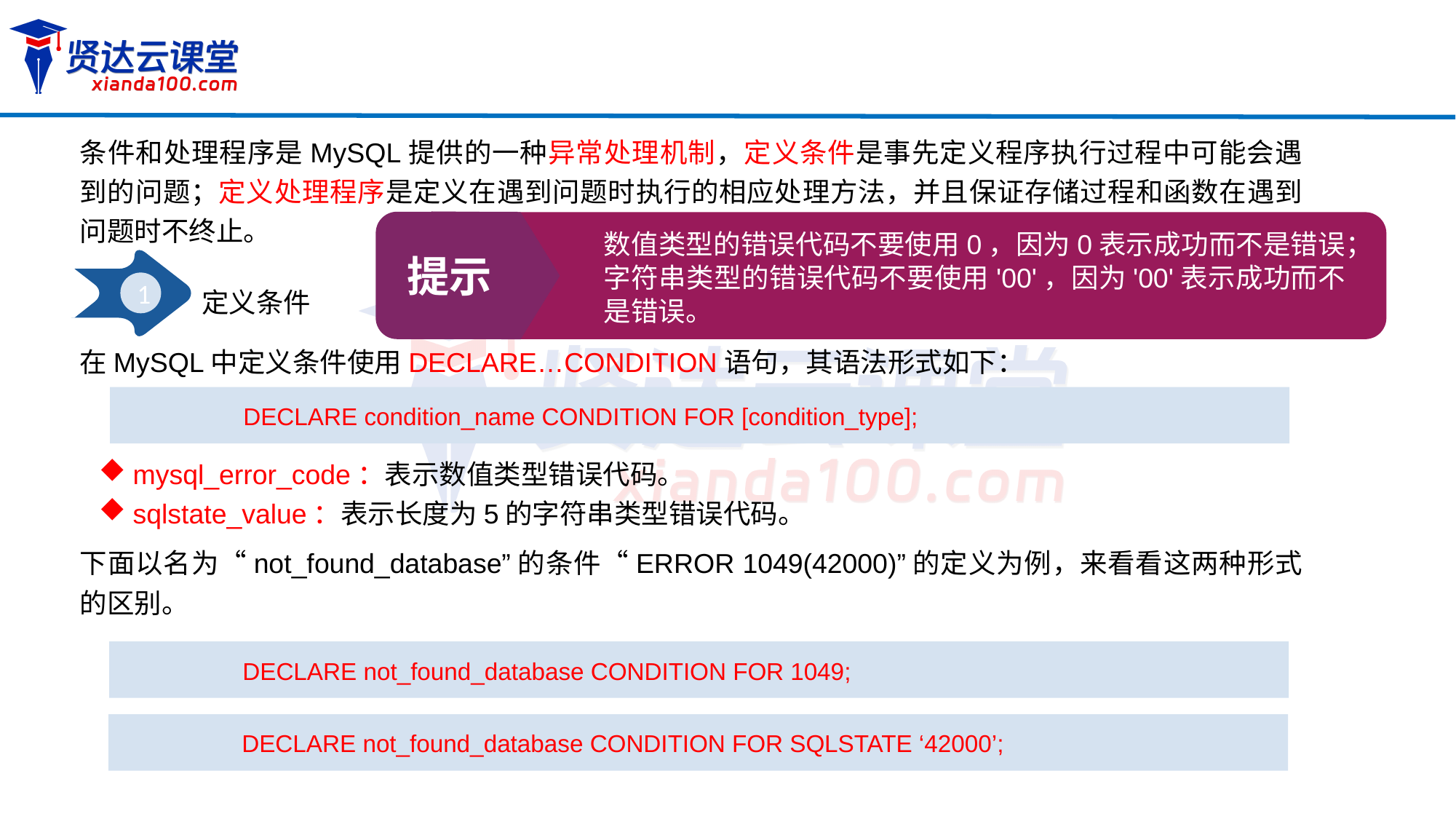

条件和处理程序是MySQL提供的一种异常处理机制，定义条件是事先定义程序执行过程中可能会遇到的问题；定义处理程序是定义在遇到问题时执行的相应处理方法，并且保证存储过程和函数在遇到问题时不终止。
提示

数值类型的错误代码不要使用0，因为0表示成功而不是错误；字符串类型的错误代码不要使用'00'，因为'00'表示成功而不是错误。

1
定义条件
在MySQL中定义条件使用DECLARE…CONDITION语句，其语法形式如下：

DECLARE condition_name CONDITION FOR [condition_type];
mysql_error_code：表示数值类型错误代码。
sqlstate_value：表示长度为5的字符串类型错误代码。
下面以名为“not_found_database”的条件“ERROR 1049(42000)”的定义为例，来看看这两种形式的区别。

DECLARE not_found_database CONDITION FOR 1049;

DECLARE not_found_database CONDITION FOR SQLSTATE ‘42000’;